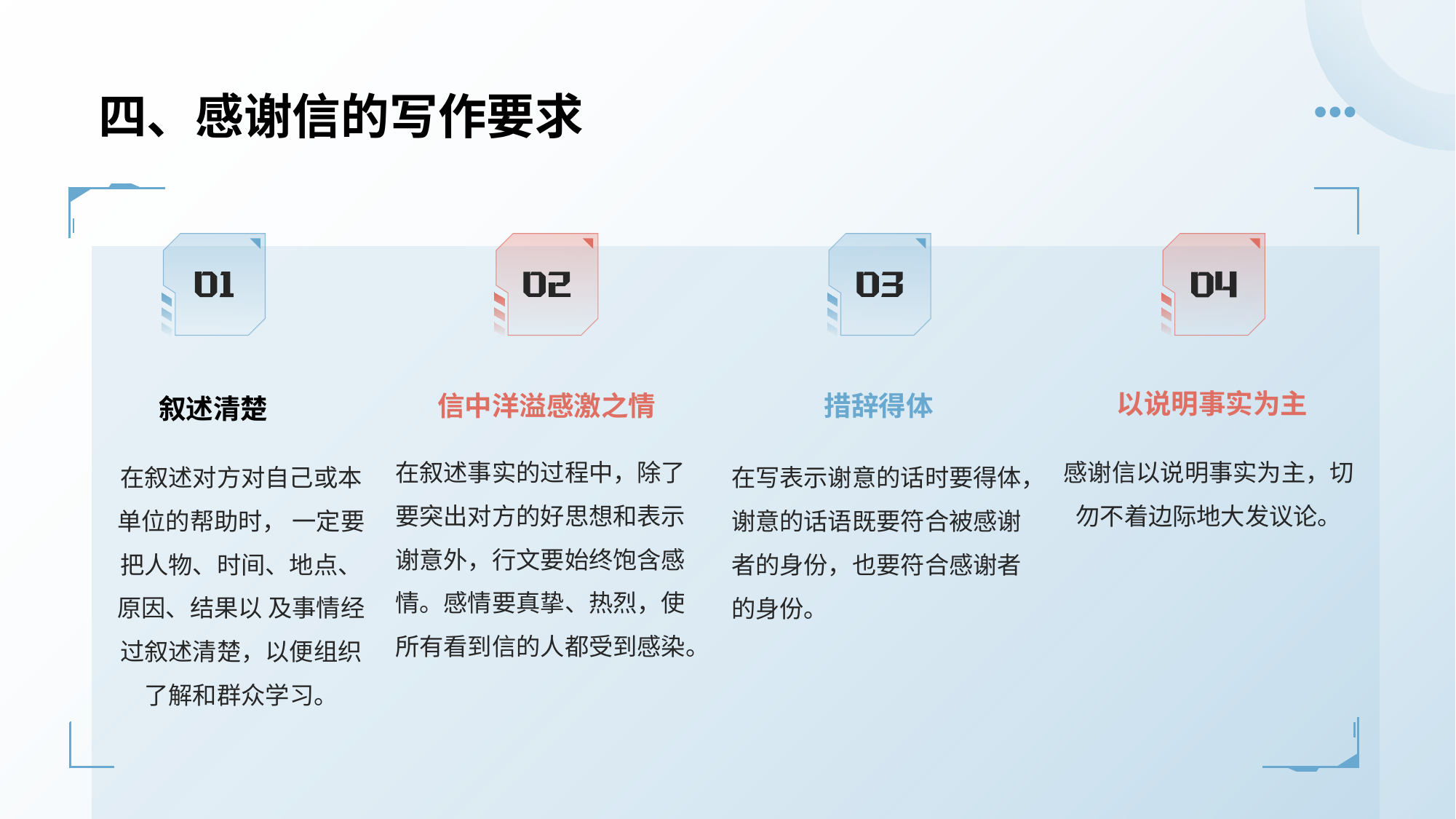

四、感谢信的写作要求

以说明事实为主
信中洋溢感激之情
措辞得体
叙述清楚
在叙述事实的过程中，除了要突出对方的好思想和表示谢意外，行文要始终饱含感 情。感情要真挚、热烈，使所有看到信的人都受到感染。
感谢信以说明事实为主，切勿不着边际地大发议论。
在叙述对方对自己或本单位的帮助时， 一定要把人物、时间、地点、原因、结果以 及事情经过叙述清楚，以便组织了解和群众学习。
在写表示谢意的话时要得体，谢意的话语既要符合被感谢者的身份，也要符合感谢者的身份。